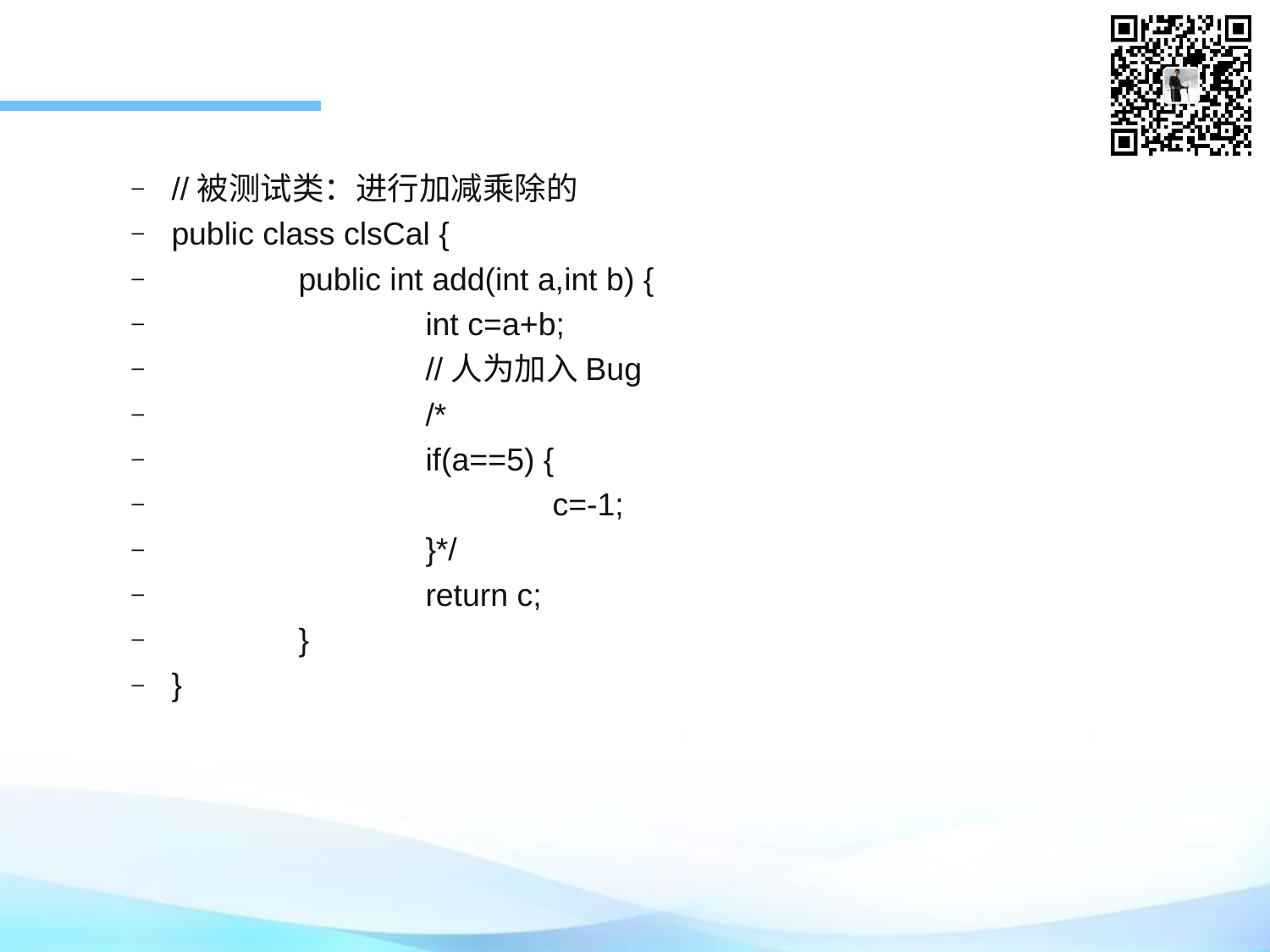

//被测试类：进行加减乘除的
public class clsCal {
	public int add(int a,int b) {
		int c=a+b;
		//人为加入Bug
		/*
		if(a==5) {
			c=-1;
		}*/
		return c;
	}
}